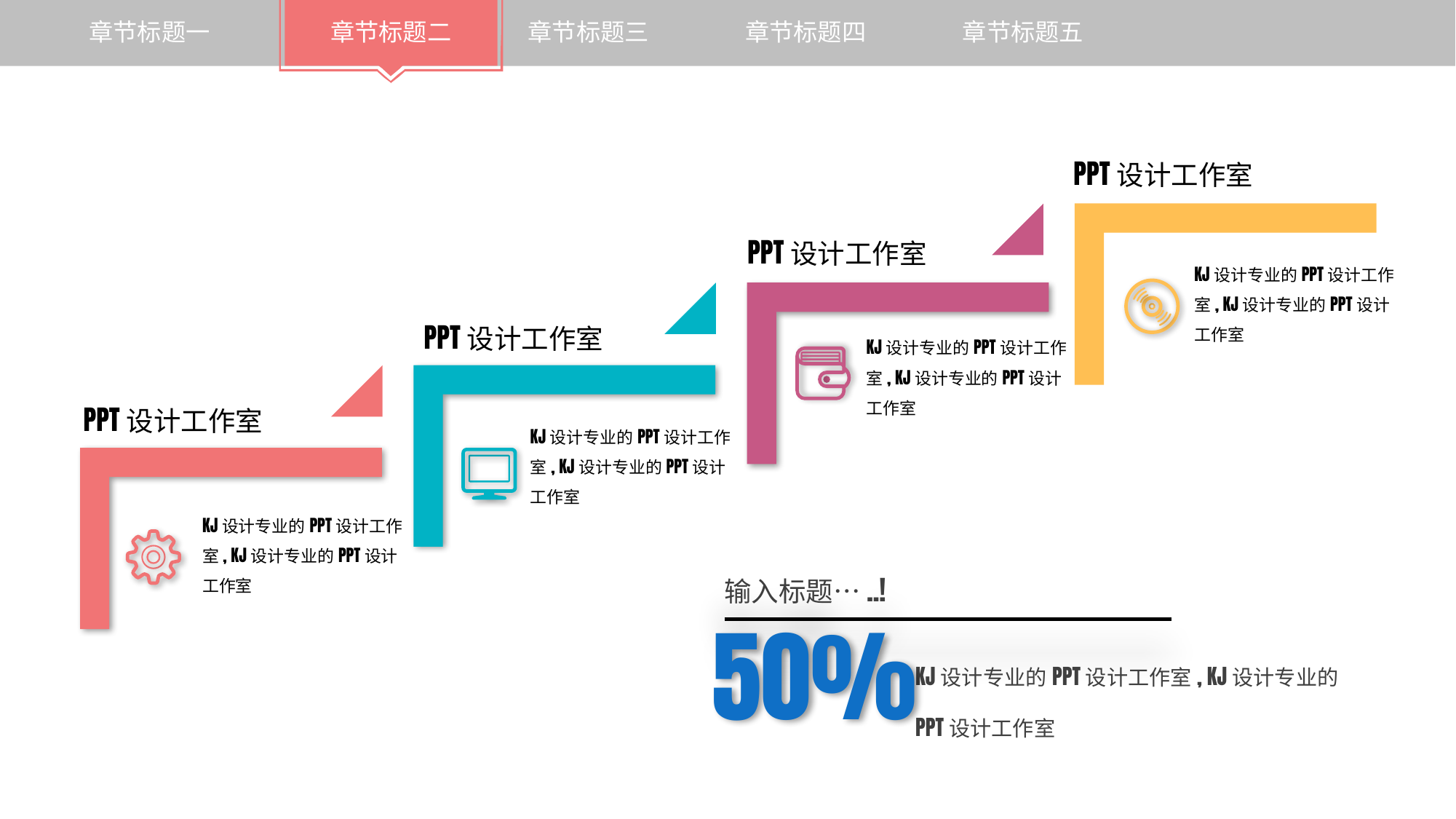

PPT设计工作室
KJ设计专业的PPT设计工作室, KJ设计专业的PPT设计工作室

PPT设计工作室

KJ设计专业的PPT设计工作室, KJ设计专业的PPT设计工作室

PPT设计工作室
KJ设计专业的PPT设计工作室, KJ设计专业的PPT设计工作室

PPT设计工作室

KJ设计专业的PPT设计工作室, KJ设计专业的PPT设计工作室
输入标题…..!
50%
KJ设计专业的PPT设计工作室, KJ设计专业的PPT设计工作室